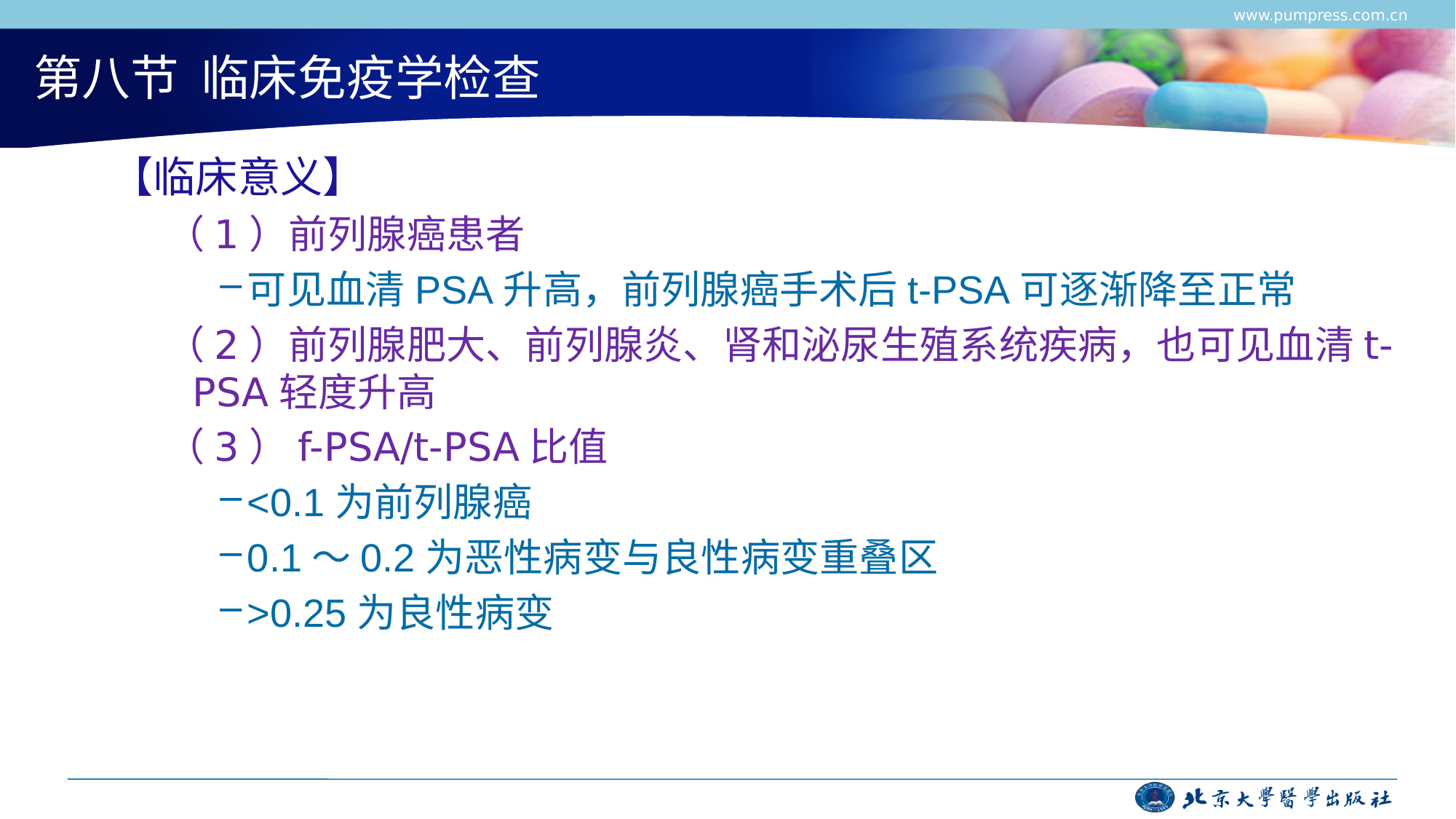

www.pumpress.com.cn
# 第八节  临床免疫学检查
【临床意义】
（1）前列腺癌患者
可见血清PSA升高，前列腺癌手术后t-PSA可逐渐降至正常
（2）前列腺肥大、前列腺炎、肾和泌尿生殖系统疾病，也可见血清t-PSA轻度升高
（3）f-PSA/t-PSA比值
<0.1为前列腺癌
0.1～0.2为恶性病变与良性病变重叠区
>0.25为良性病变